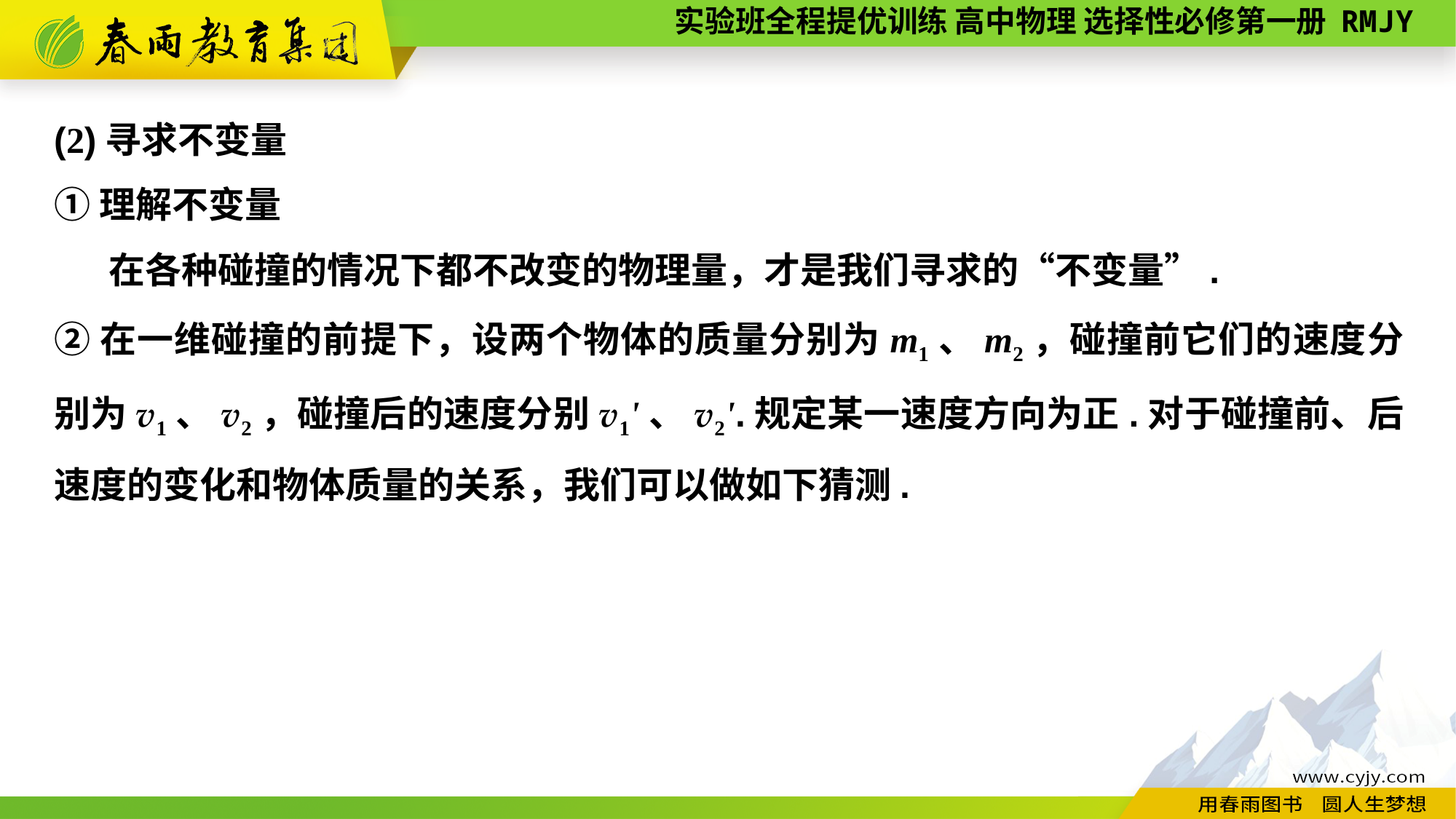

(2)寻求不变量
①理解不变量
在各种碰撞的情况下都不改变的物理量，才是我们寻求的“不变量”.
②在一维碰撞的前提下，设两个物体的质量分别为m1、m2，碰撞前它们的速度分别为v1、v2，碰撞后的速度分别v1'、v2'.规定某一速度方向为正.对于碰撞前、后速度的变化和物体质量的关系，我们可以做如下猜测.